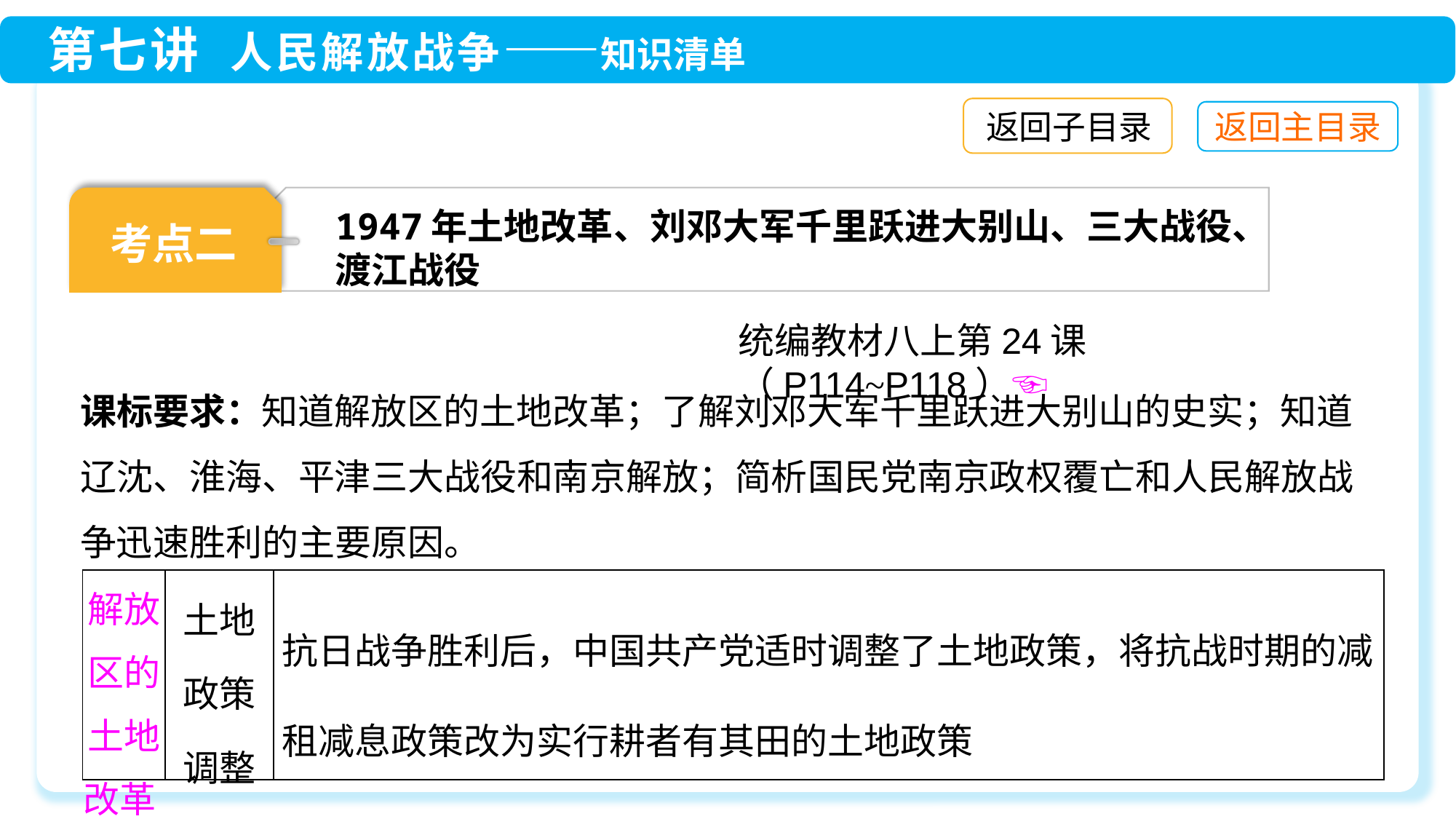

返回子目录
考点二

1947年土地改革、刘邓大军千里跃进大别山、三大战役、渡江战役

统编教材八上第24课（P114~P118）☜
课标要求：知道解放区的土地改革；了解刘邓大军千里跃进大别山的史实；知道辽沈、淮海、平津三大战役和南京解放；简析国民党南京政权覆亡和人民解放战争迅速胜利的主要原因。
| 解放区的土地改革 | 土地政策调整 | 抗日战争胜利后，中国共产党适时调整了土地政策，将抗战时期的减租减息政策改为实行耕者有其田的土地政策 |
| --- | --- | --- |